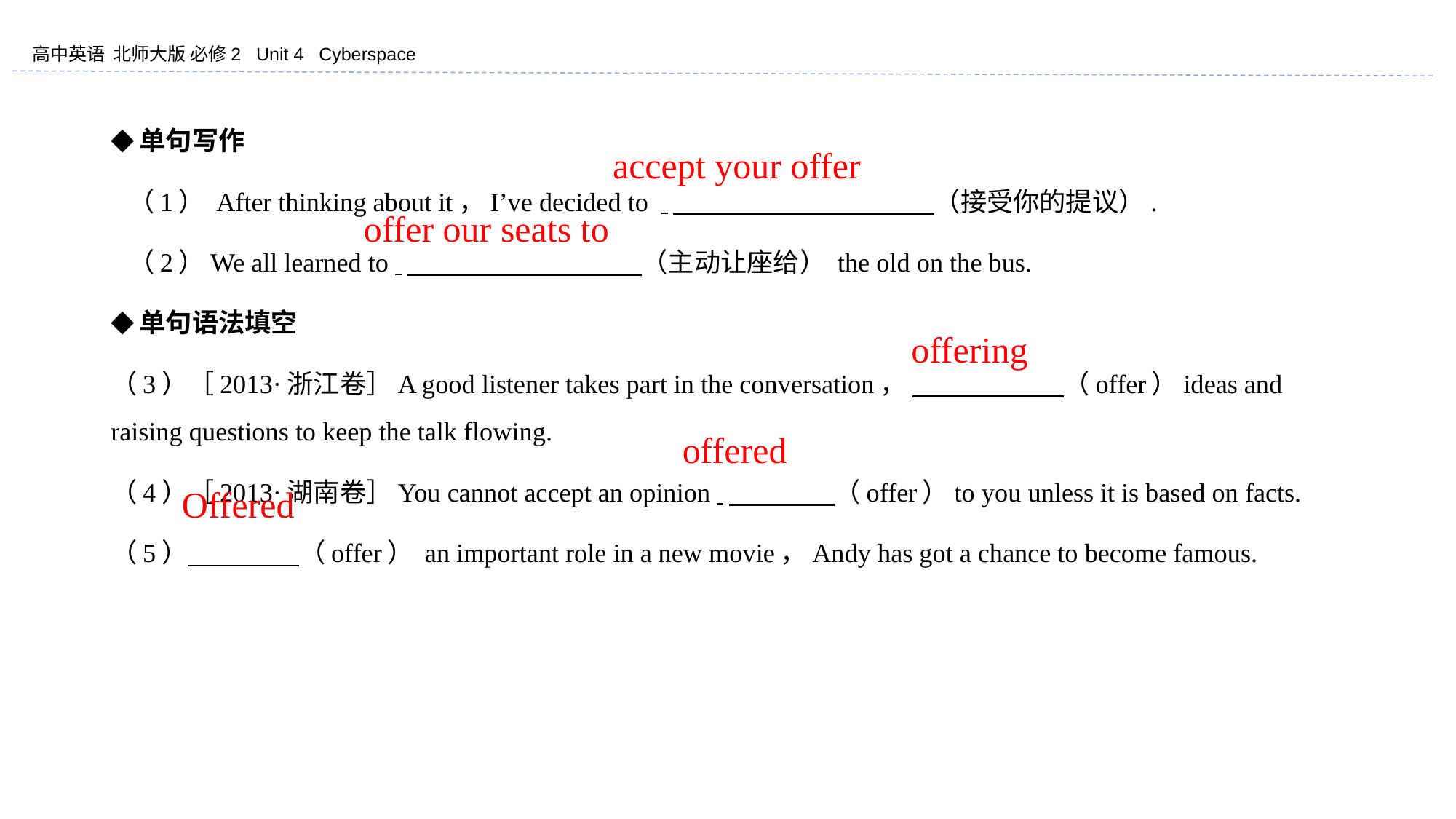

◆单句写作
  （1） After thinking about it，I’ve decided to   　　　　  　　　　  　（接受你的提议）.
  （2）We all learned to  　　　　  　　　　  （主动让座给） the old on the bus.
◆单句语法填空
（3）［2013·浙江卷］A good listener takes part in the conversation，  　　                （offer）ideas and raising questions to keep the talk flowing.
（4）［2013·湖南卷］You cannot accept an opinion  　　　　（offer）to you unless it is based on facts.
（5） 　　　　（offer） an important role in a new movie，Andy has got a chance to become famous.

accept your offer

　offer our seats to

　 offering

offered

　Offered